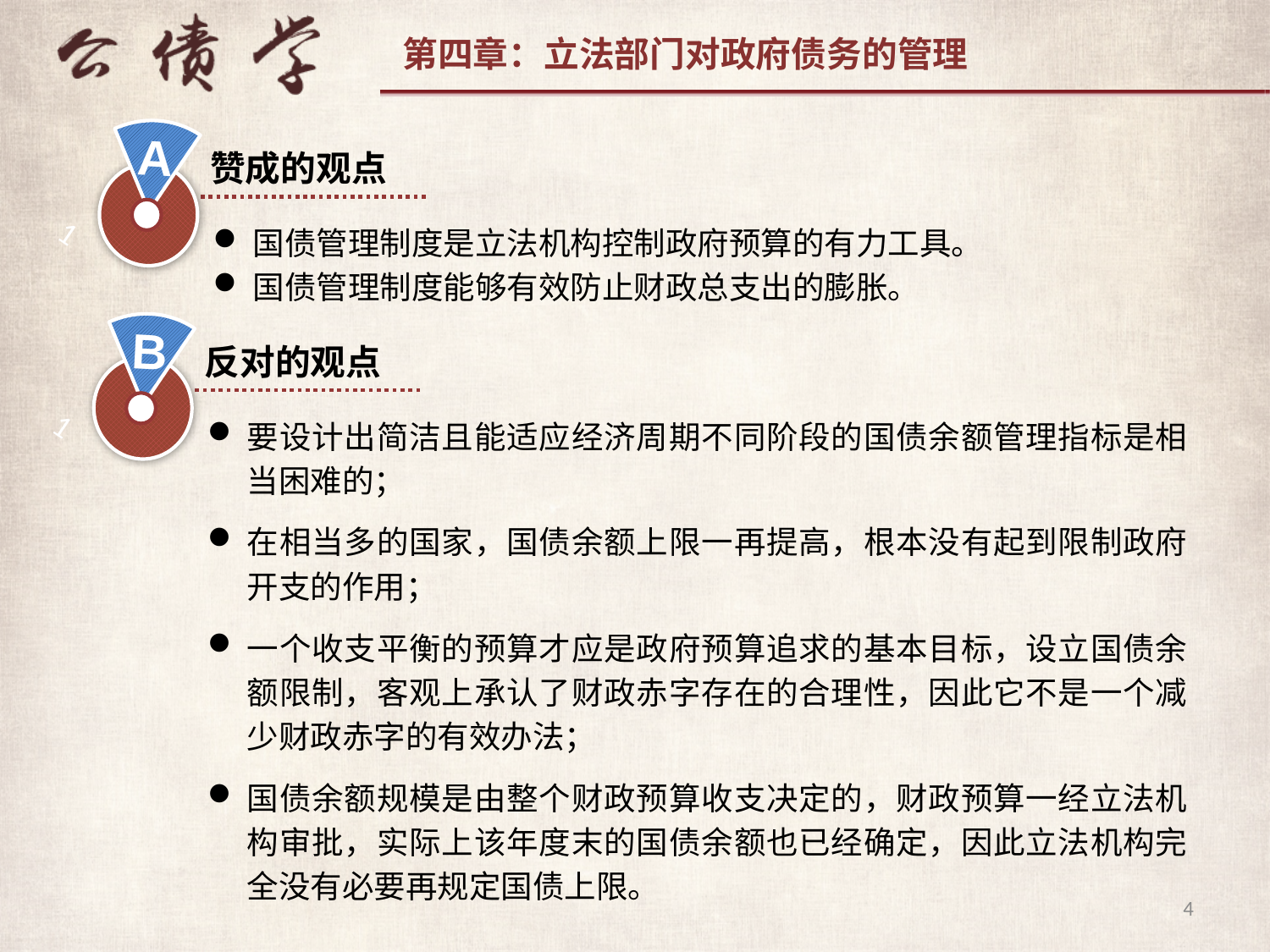

A
1
赞成的观点

国债管理制度是立法机构控制政府预算的有力工具。
国债管理制度能够有效防止财政总支出的膨胀。
B
1
反对的观点

要设计出简洁且能适应经济周期不同阶段的国债余额管理指标是相当困难的；
在相当多的国家，国债余额上限一再提高，根本没有起到限制政府开支的作用；
一个收支平衡的预算才应是政府预算追求的基本目标，设立国债余额限制，客观上承认了财政赤字存在的合理性，因此它不是一个减少财政赤字的有效办法；
国债余额规模是由整个财政预算收支决定的，财政预算一经立法机构审批，实际上该年度末的国债余额也已经确定，因此立法机构完全没有必要再规定国债上限。
4